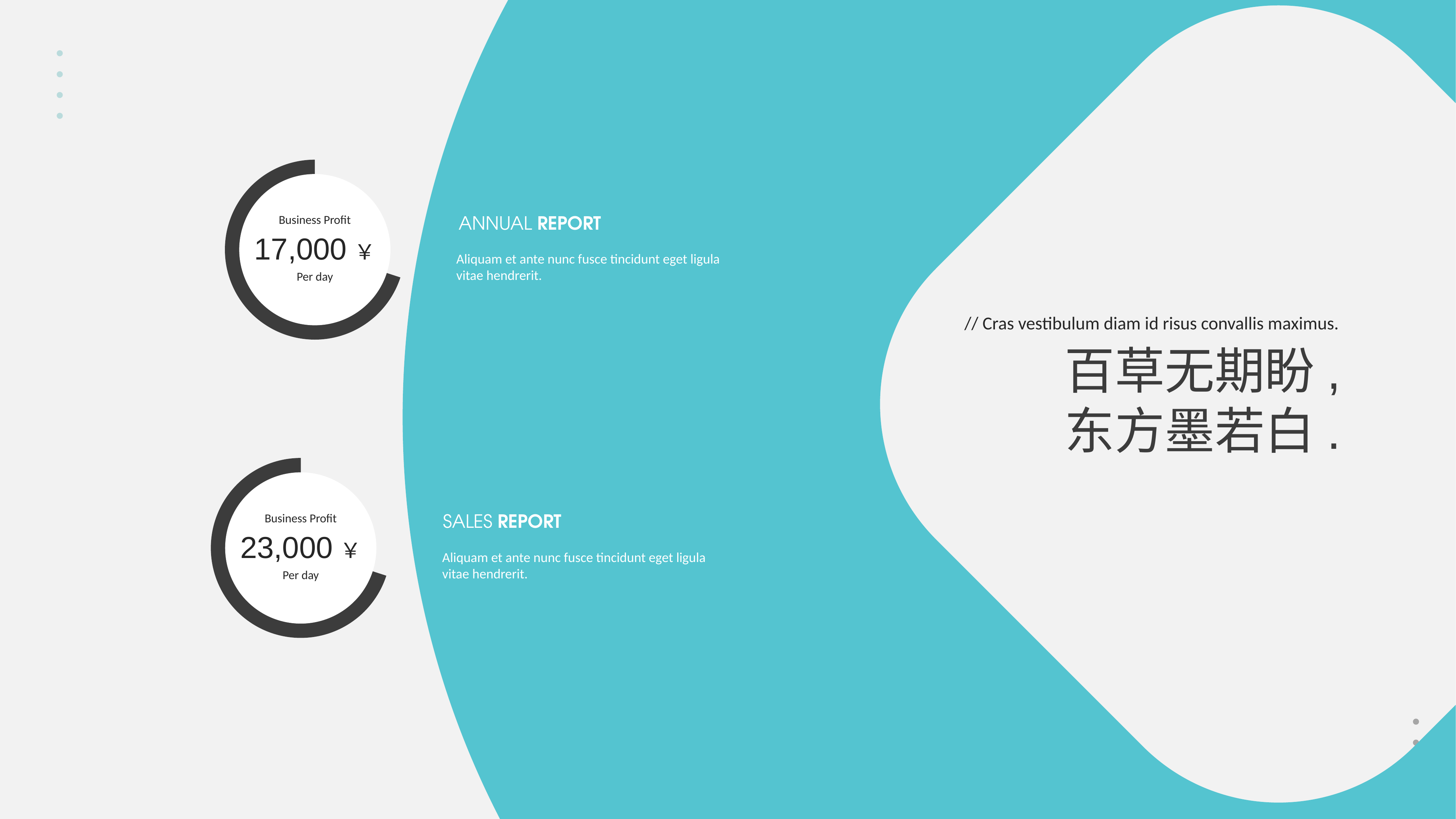

### Chart

| Category | Sales |
|---|---|
| 1st Qtr | 30.0 |
| 2nd Qtr | 70.0 |
Business Profit
17,000￥
Per day
ANNUAL REPORT
Aliquam et ante nunc fusce tincidunt eget ligula vitae hendrerit.
// Cras vestibulum diam id risus convallis maximus.
百草无期盼,
东方墨若白.

### Chart

| Category | Sales |
|---|---|
| 1st Qtr | 30.0 |
| 2nd Qtr | 70.0 |
Business Profit
23,000￥
Per day
SALES REPORT
Aliquam et ante nunc fusce tincidunt eget ligula vitae hendrerit.